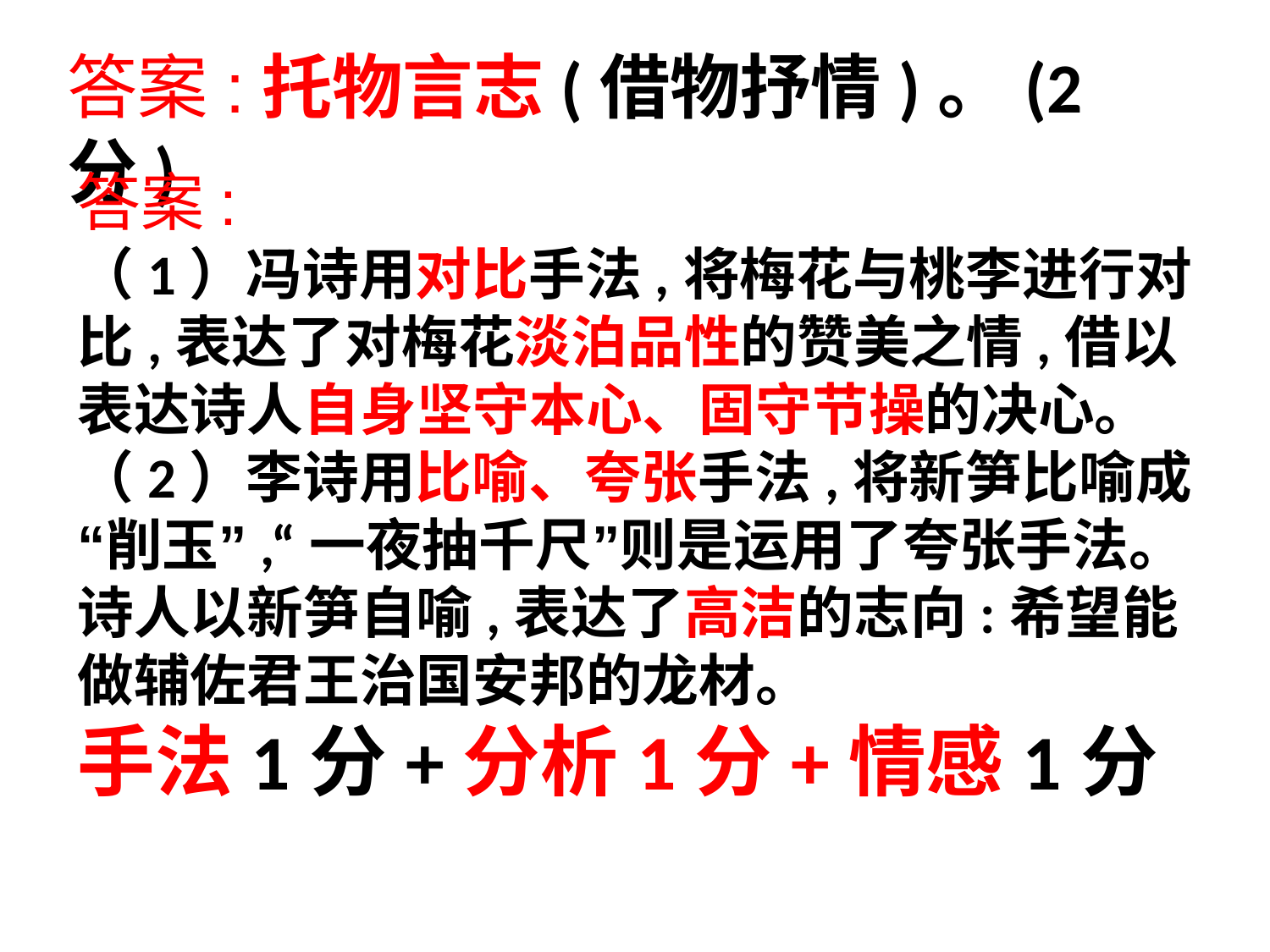

答案:托物言志(借物抒情)。(2分)
答案:
（1）冯诗用对比手法,将梅花与桃李进行对比,表达了对梅花淡泊品性的赞美之情,借以表达诗人自身坚守本心、固守节操的决心。
（2）李诗用比喻、夸张手法,将新笋比喻成“削玉”,“一夜抽千尺”则是运用了夸张手法。诗人以新笋自喻,表达了高洁的志向:希望能做辅佐君王治国安邦的龙材。
手法1分+分析1分+情感1分